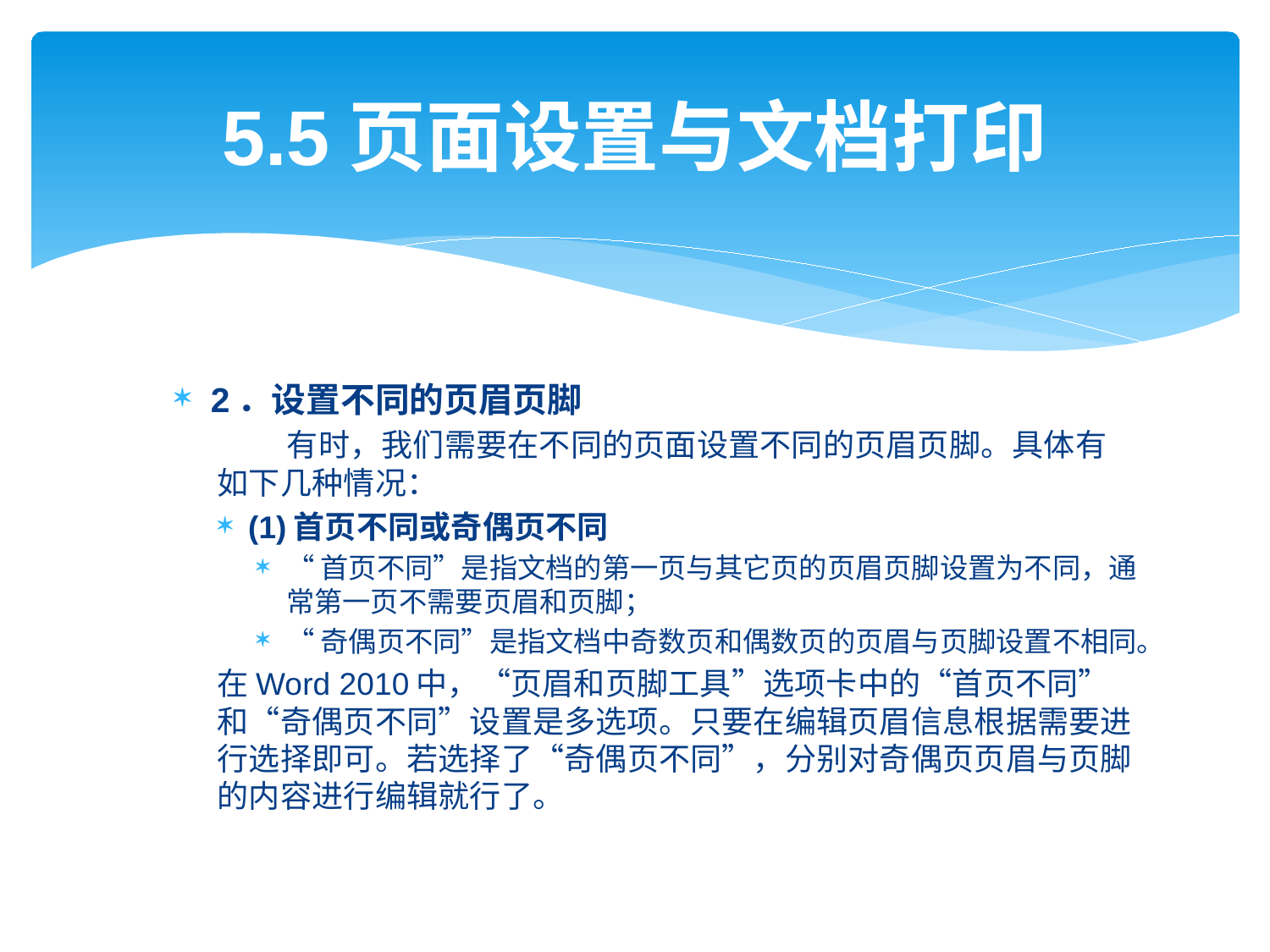

# 5.5页面设置与文档打印
2．设置不同的页眉页脚
         有时，我们需要在不同的页面设置不同的页眉页脚。具体有如下几种情况：
(1)首页不同或奇偶页不同
“首页不同”是指文档的第一页与其它页的页眉页脚设置为不同，通常第一页不需要页眉和页脚；
“奇偶页不同”是指文档中奇数页和偶数页的页眉与页脚设置不相同。
在Word 2010中，“页眉和页脚工具”选项卡中的“首页不同”和“奇偶页不同”设置是多选项。只要在编辑页眉信息根据需要进行选择即可。若选择了“奇偶页不同”，分别对奇偶页页眉与页脚的内容进行编辑就行了。